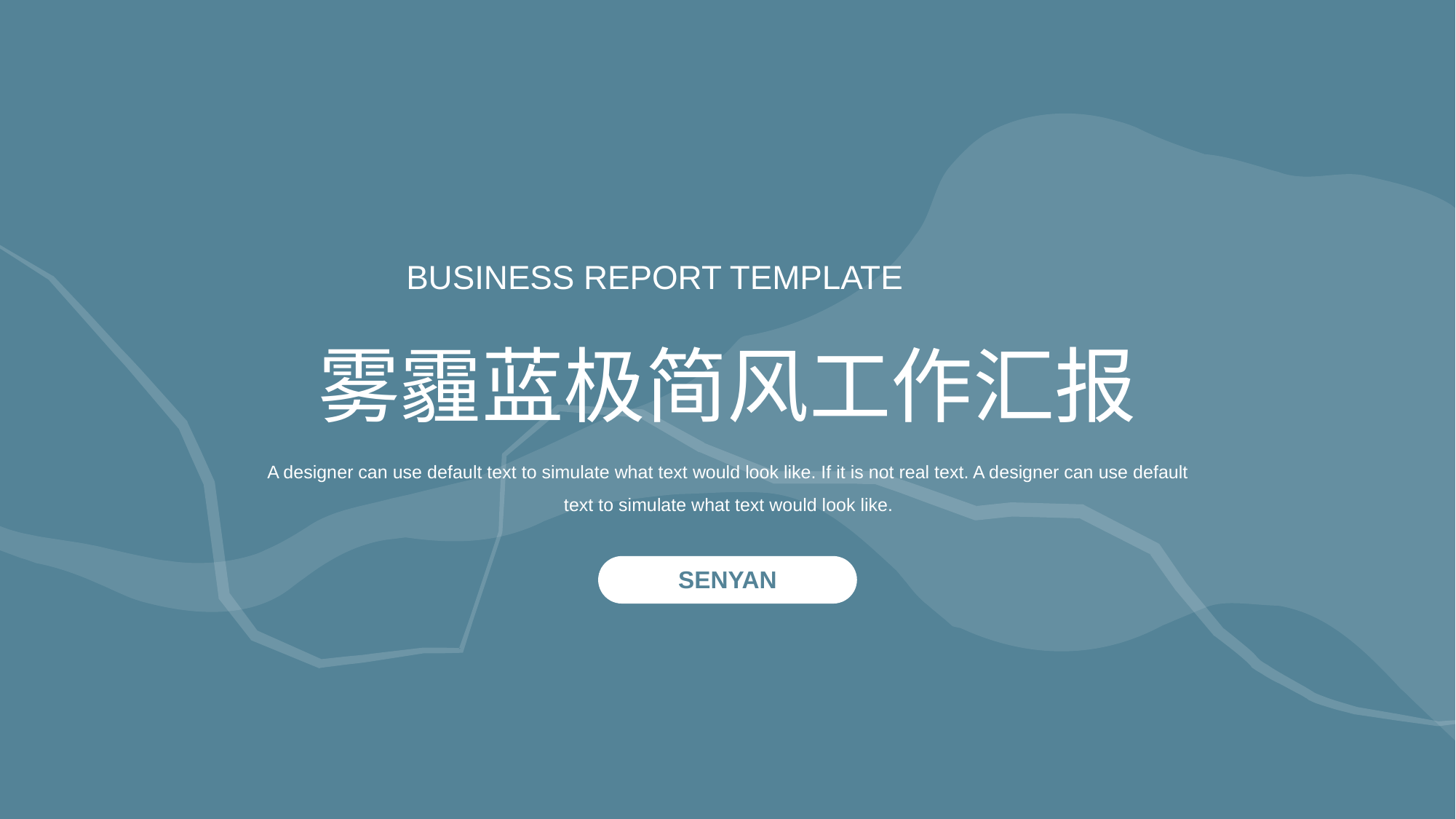

BUSINESS REPORT TEMPLATE
雾霾蓝极简风工作汇报
A designer can use default text to simulate what text would look like. If it is not real text. A designer can use default text to simulate what text would look like.

SENYAN